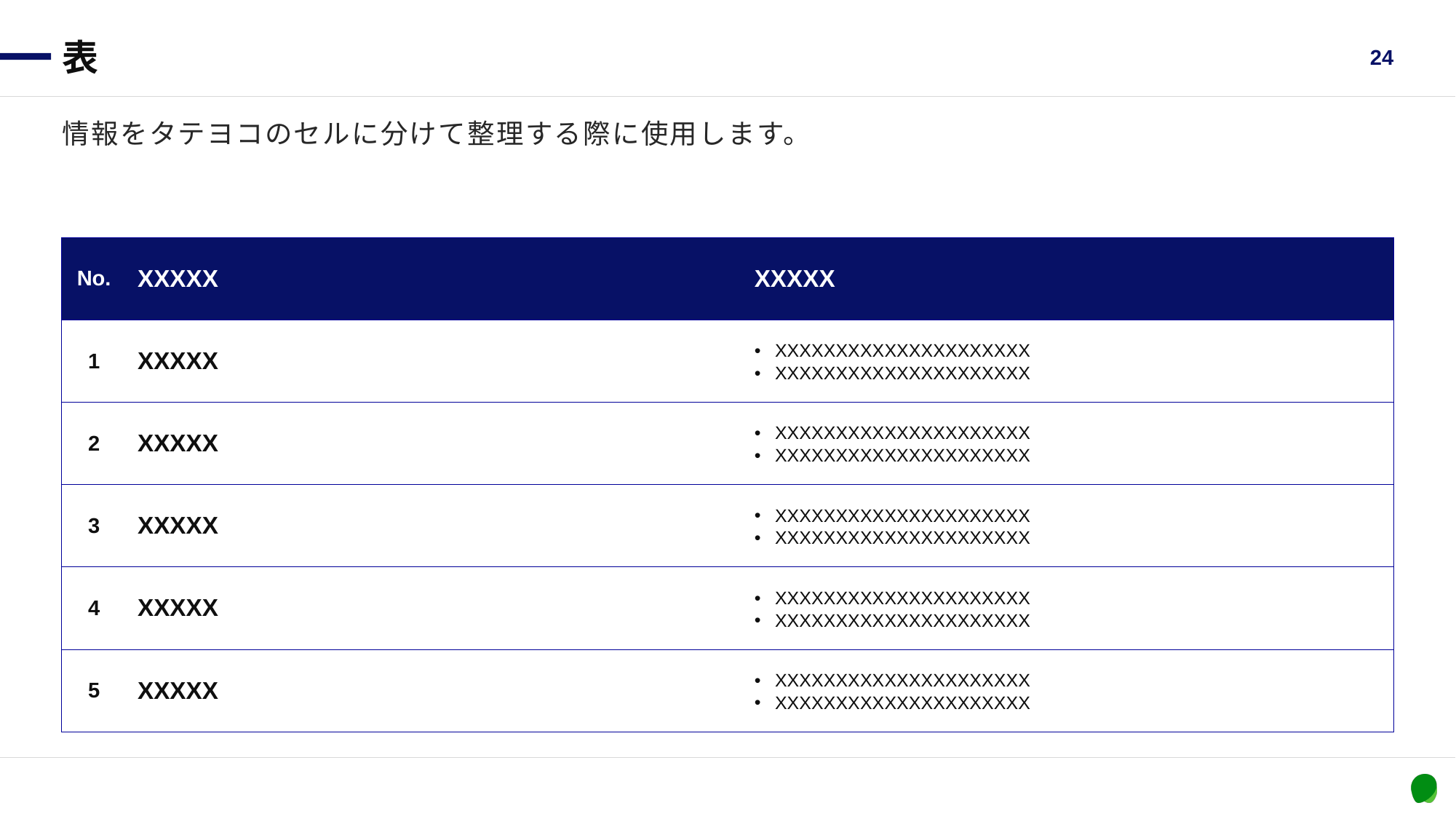

# 表
24
情報をタテヨコのセルに分けて整理する際に使用します。
| No. | XXXXX | XXXXX |
| --- | --- | --- |
| 1 | XXXXX | XXXXXXXXXXXXXXXXXXXXX XXXXXXXXXXXXXXXXXXXXX |
| 2 | XXXXX | XXXXXXXXXXXXXXXXXXXXX XXXXXXXXXXXXXXXXXXXXX |
| 3 | XXXXX | XXXXXXXXXXXXXXXXXXXXX XXXXXXXXXXXXXXXXXXXXX |
| 4 | XXXXX | XXXXXXXXXXXXXXXXXXXXX XXXXXXXXXXXXXXXXXXXXX |
| 5 | XXXXX | XXXXXXXXXXXXXXXXXXXXX XXXXXXXXXXXXXXXXXXXXX |